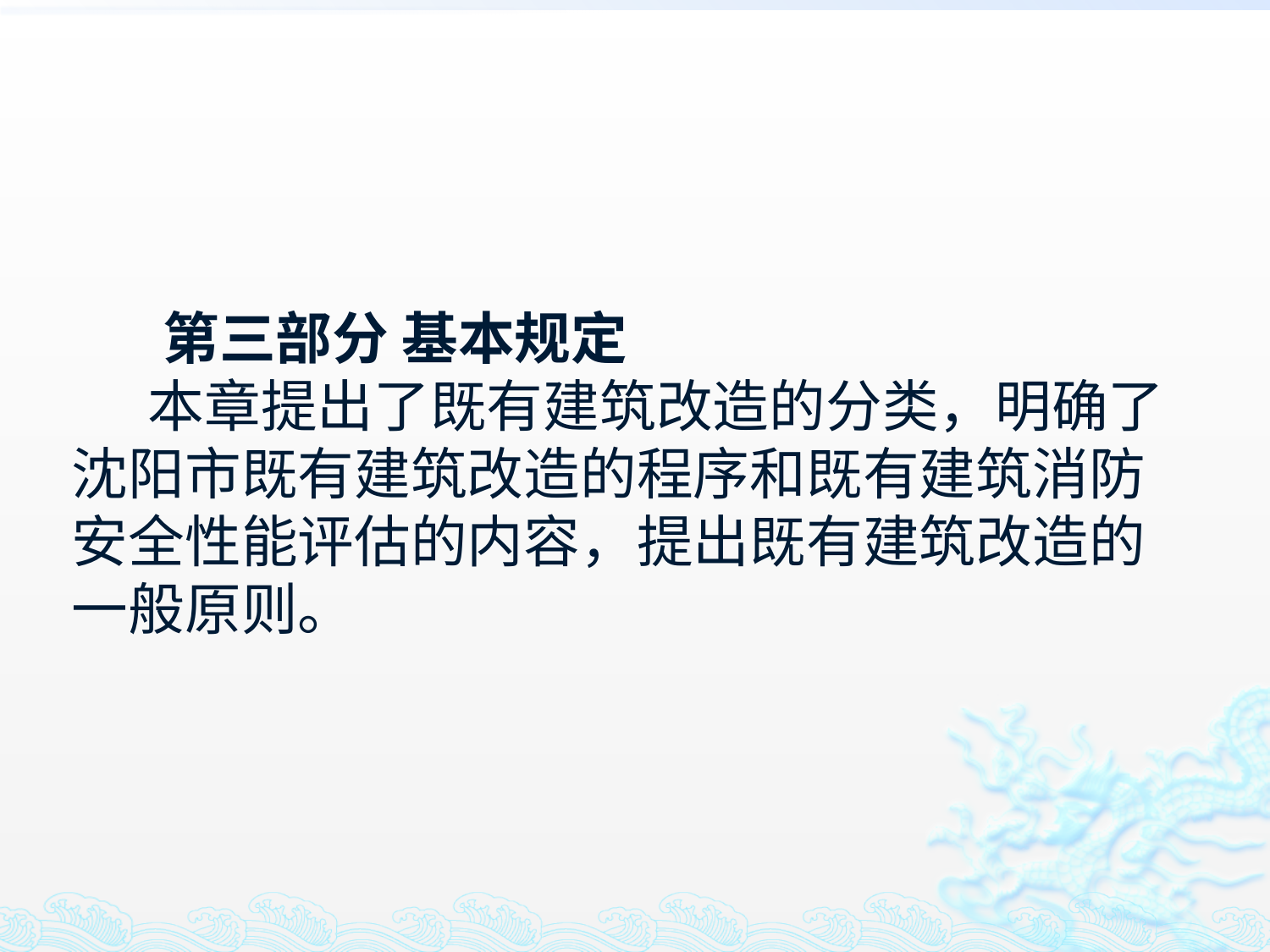

# 第三部分 基本规定 本章提出了既有建筑改造的分类，明确了沈阳市既有建筑改造的程序和既有建筑消防安全性能评估的内容，提出既有建筑改造的一般原则。